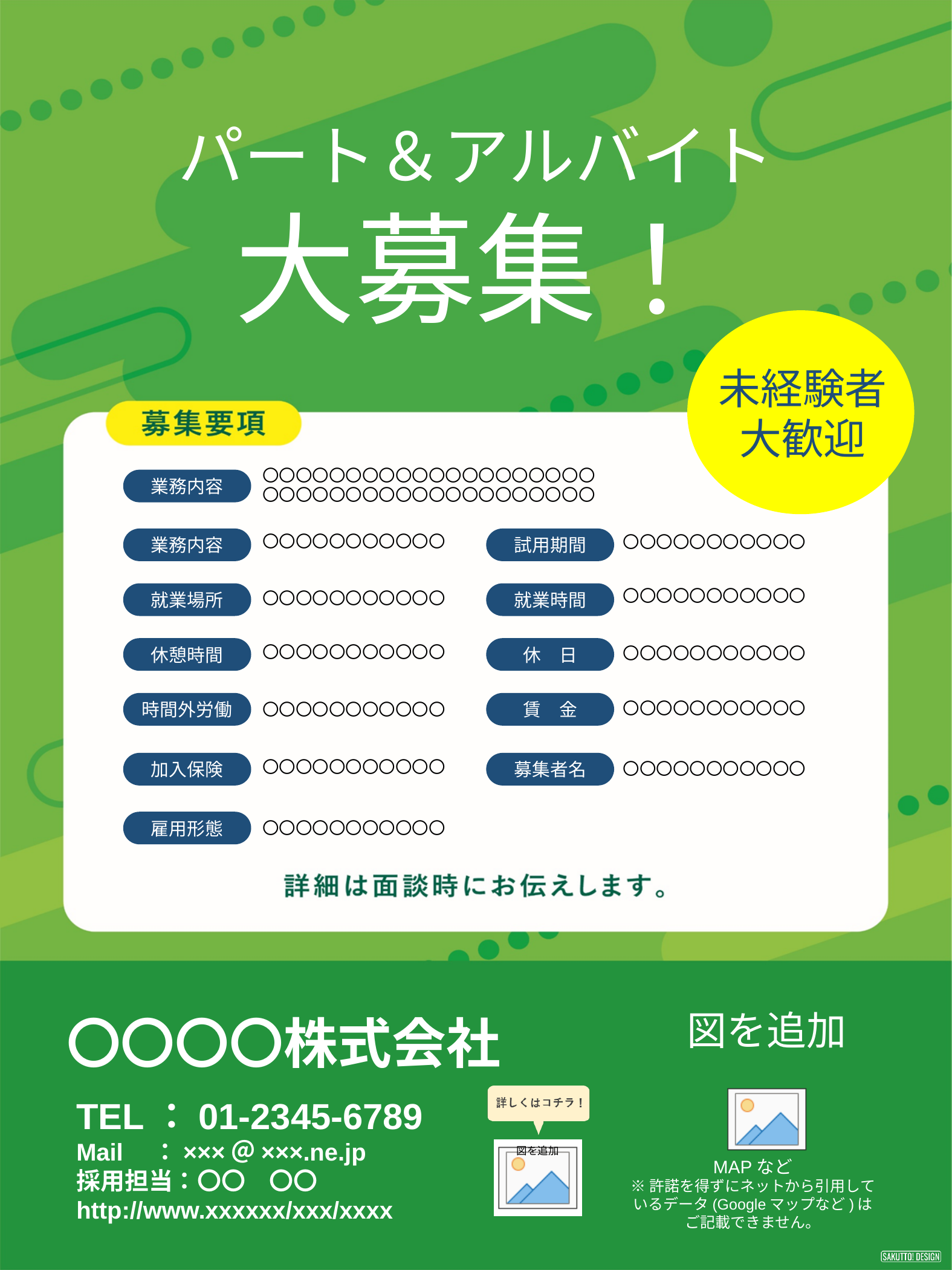

パート＆アルバイト
大募集！
未経験者
大歓迎
〇〇〇〇〇〇〇〇〇〇〇〇〇〇〇〇〇〇〇〇
〇〇〇〇〇〇〇〇〇〇〇〇〇〇〇〇〇〇〇〇
業務内容
〇〇〇〇〇〇〇〇〇〇〇
〇〇〇〇〇〇〇〇〇〇〇
業務内容
試用期間
〇〇〇〇〇〇〇〇〇〇〇
〇〇〇〇〇〇〇〇〇〇〇
就業場所
就業時間
〇〇〇〇〇〇〇〇〇〇〇
休憩時間
休　日
〇〇〇〇〇〇〇〇〇〇〇
時間外労働
賃　金
〇〇〇〇〇〇〇〇〇〇〇
〇〇〇〇〇〇〇〇〇〇〇
〇〇〇〇〇〇〇〇〇〇〇
加入保険
募集者名
〇〇〇〇〇〇〇〇〇〇〇
雇用形態
〇〇〇〇〇〇〇〇〇〇〇

〇〇〇〇株式会社
TEL：01-2345-6789
Mail　：×××＠×××.ne.jp
採用担当：〇〇　〇〇
http://www.xxxxxx/xxx/xxxx

MAPなど
※許諾を得ずにネットから引用しているデータ(Googleマップなど)は
ご記載できません。